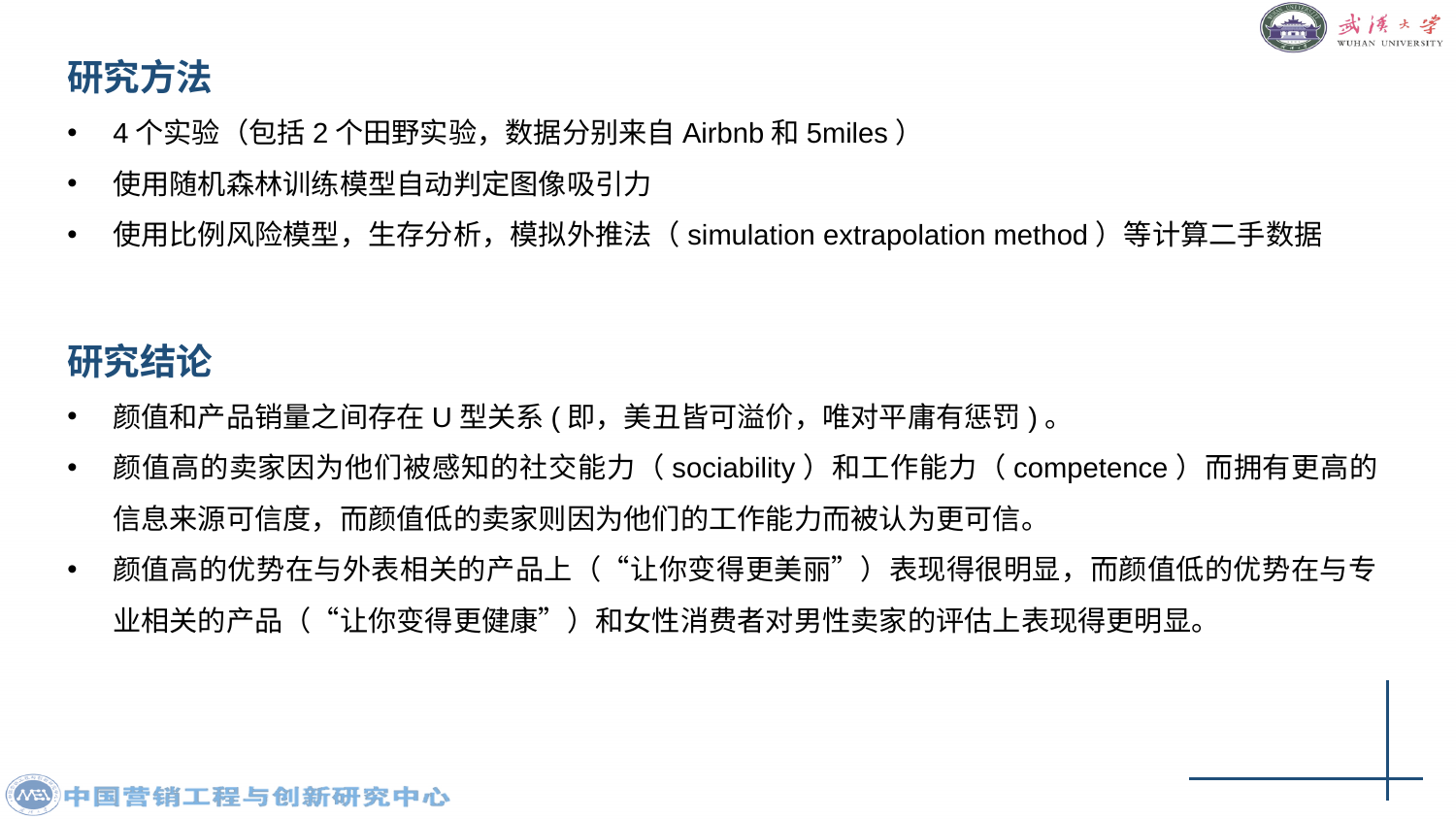

研究方法
4个实验（包括2个田野实验，数据分别来自Airbnb和5miles）
使用随机森林训练模型自动判定图像吸引力
使用比例风险模型，生存分析，模拟外推法（simulation extrapolation method）等计算二手数据

研究结论
颜值和产品销量之间存在U型关系(即，美丑皆可溢价，唯对平庸有惩罚)。
颜值高的卖家因为他们被感知的社交能力（sociability）和工作能力（competence）而拥有更高的信息来源可信度，而颜值低的卖家则因为他们的工作能力而被认为更可信。
颜值高的优势在与外表相关的产品上（“让你变得更美丽”）表现得很明显，而颜值低的优势在与专业相关的产品（“让你变得更健康”）和女性消费者对男性卖家的评估上表现得更明显。